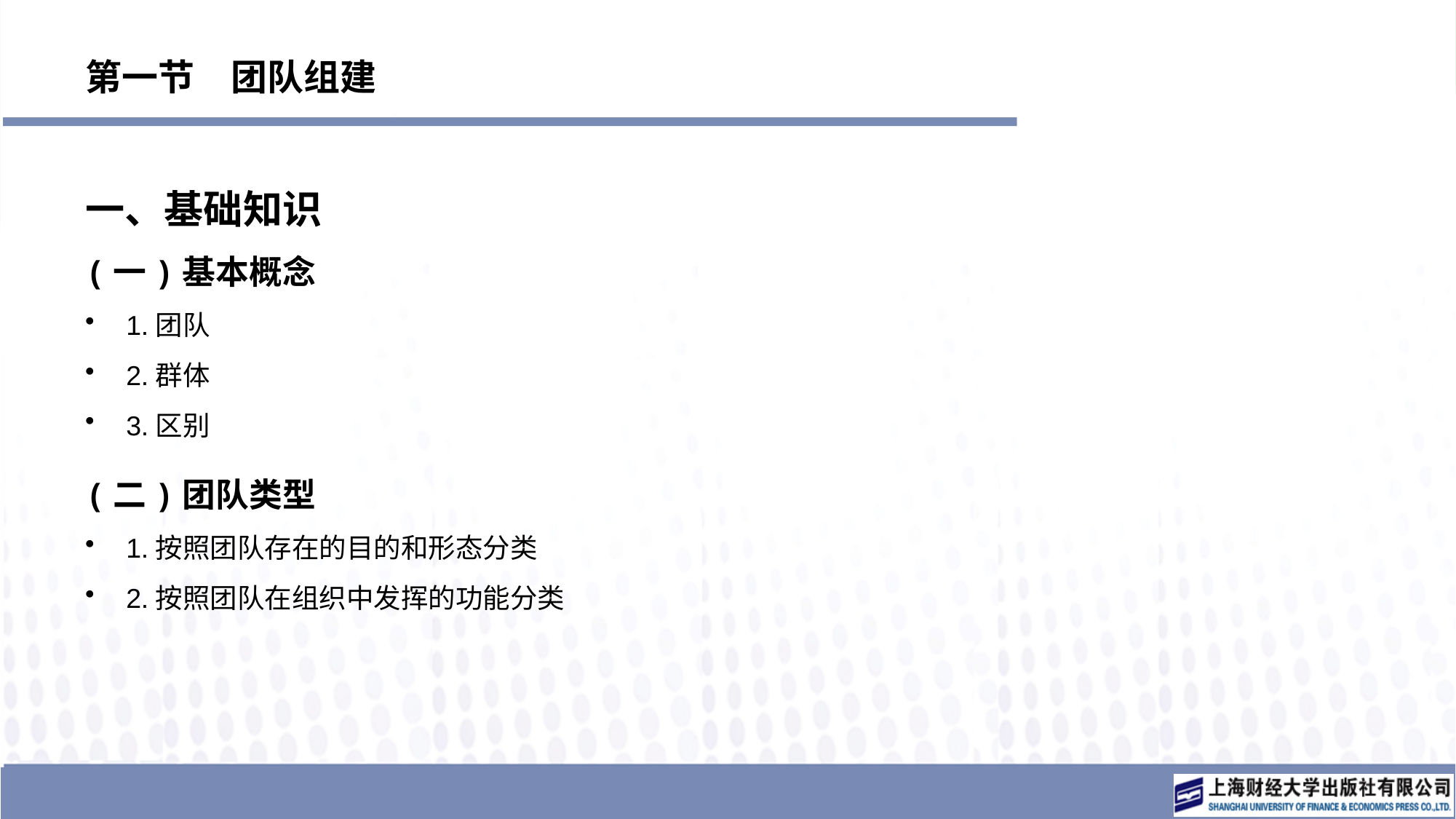

# 第一节　团队组建
一、基础知识
(一)基本概念
1.团队
2.群体
3.区别
(二)团队类型
1.按照团队存在的目的和形态分类
2.按照团队在组织中发挥的功能分类